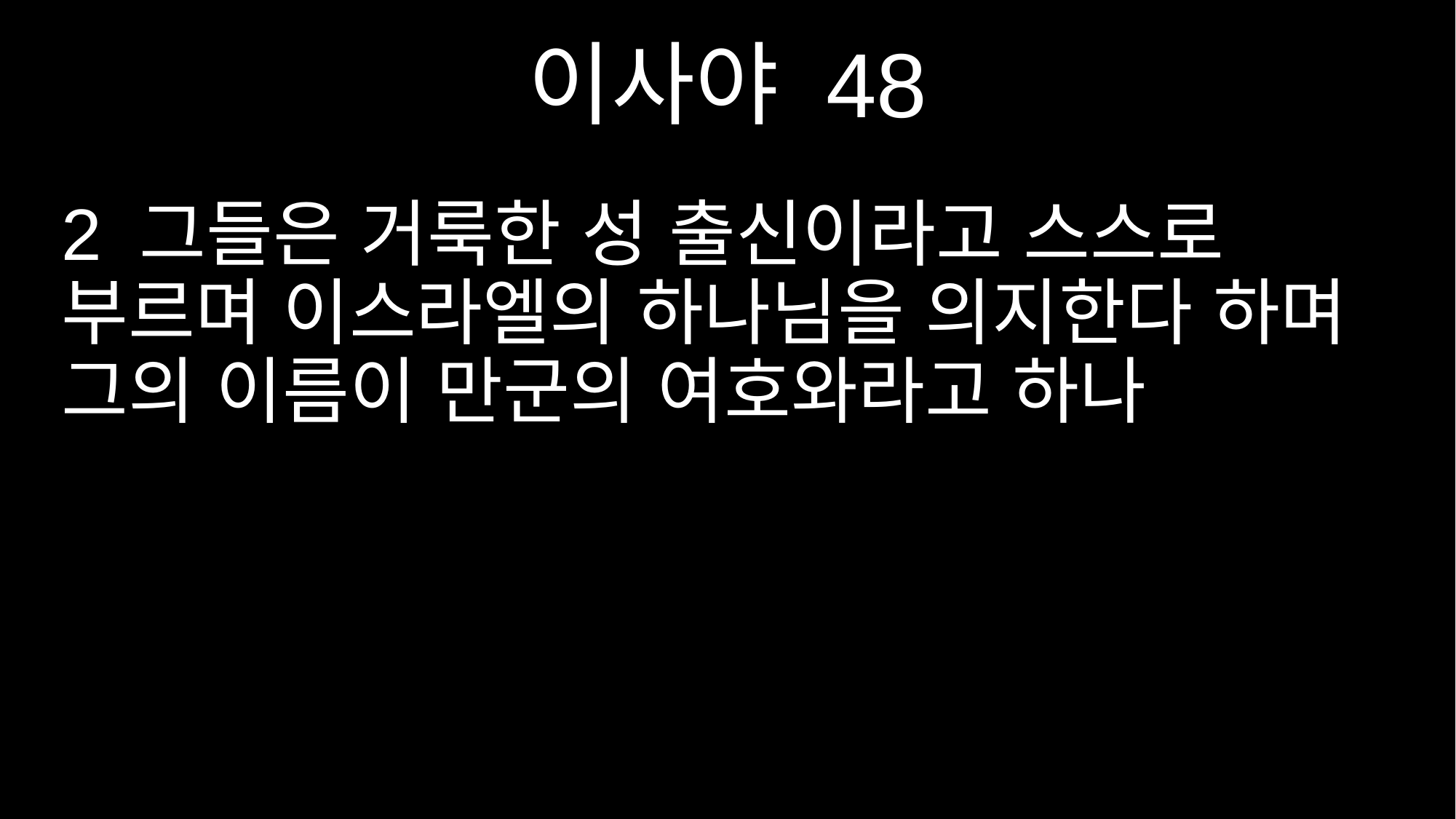

이사야 48
2 그들은 거룩한 성 출신이라고 스스로 부르며 이스라엘의 하나님을 의지한다 하며 그의 이름이 만군의 여호와라고 하나